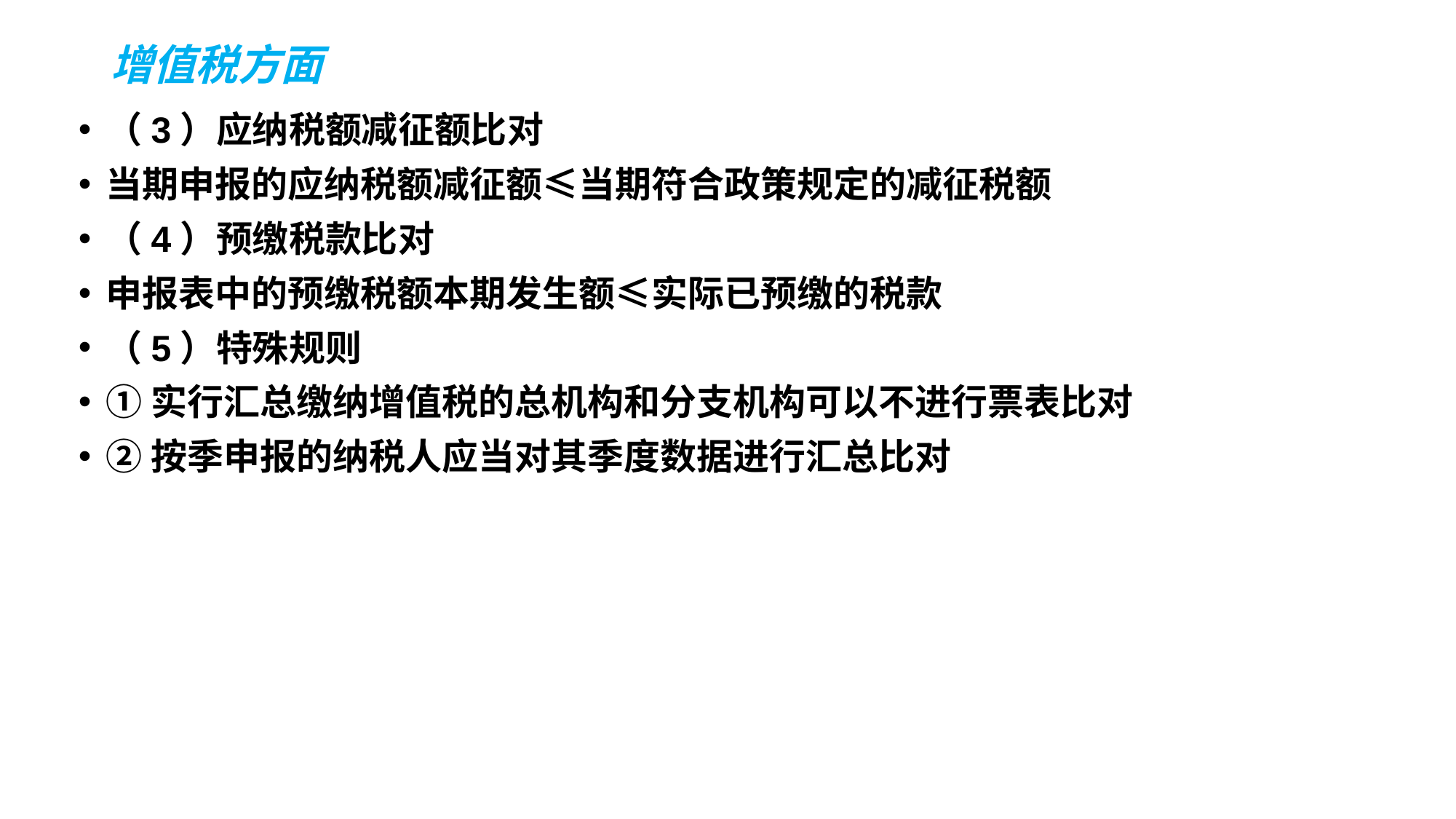

# 增值税方面
（3）应纳税额减征额比对
当期申报的应纳税额减征额≤当期符合政策规定的减征税额
（4）预缴税款比对
申报表中的预缴税额本期发生额≤实际已预缴的税款
（5）特殊规则
①实行汇总缴纳增值税的总机构和分支机构可以不进行票表比对
②按季申报的纳税人应当对其季度数据进行汇总比对